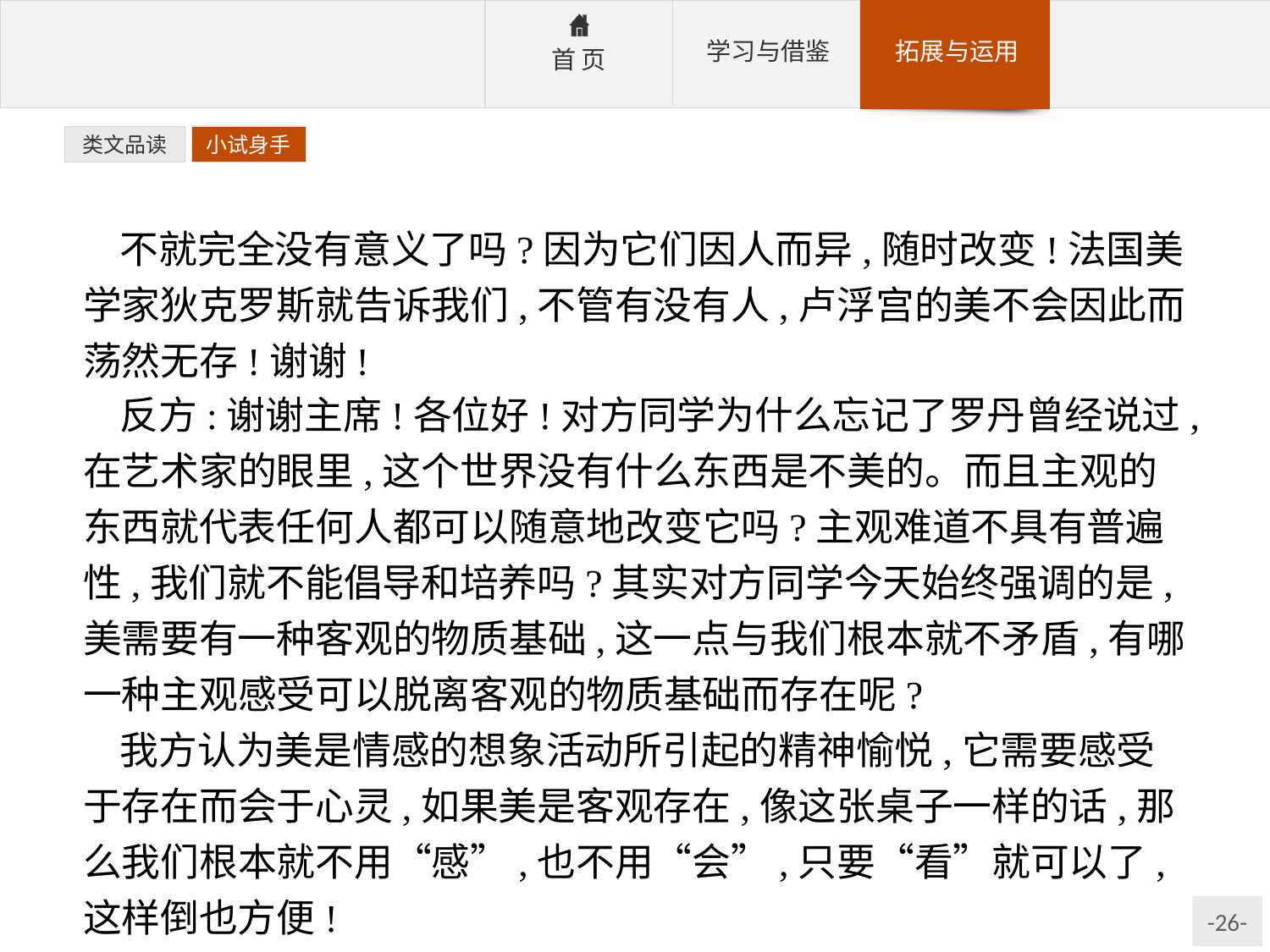

类文品读
小试身手
不就完全没有意义了吗?因为它们因人而异,随时改变!法国美学家狄克罗斯就告诉我们,不管有没有人,卢浮宫的美不会因此而荡然无存!谢谢!
反方:谢谢主席!各位好!对方同学为什么忘记了罗丹曾经说过,在艺术家的眼里,这个世界没有什么东西是不美的。而且主观的东西就代表任何人都可以随意地改变它吗?主观难道不具有普遍性,我们就不能倡导和培养吗?其实对方同学今天始终强调的是,美需要有一种客观的物质基础,这一点与我们根本就不矛盾,有哪一种主观感受可以脱离客观的物质基础而存在呢?
我方认为美是情感的想象活动所引起的精神愉悦,它需要感受于存在而会于心灵,如果美是客观存在,像这张桌子一样的话,那么我们根本就不用“感”,也不用“会”,只要“看”就可以了,这样倒也方便!